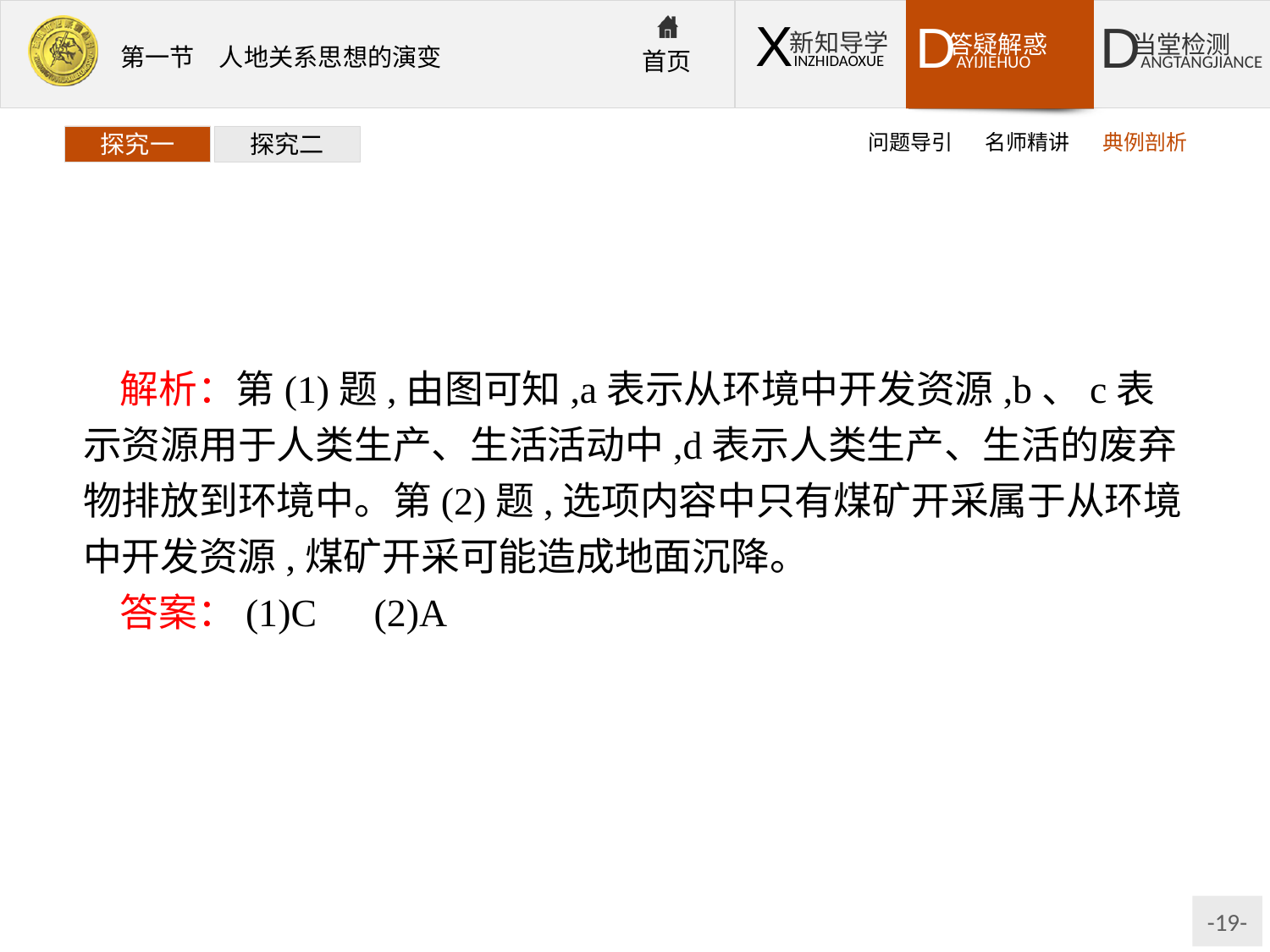

问题导引
名师精讲
典例剖析
探究一
探究二
解析：第(1)题,由图可知,a表示从环境中开发资源,b、c表示资源用于人类生产、生活活动中,d表示人类生产、生活的废弃物排放到环境中。第(2)题,选项内容中只有煤矿开采属于从环境中开发资源,煤矿开采可能造成地面沉降。
答案：(1)C　(2)A